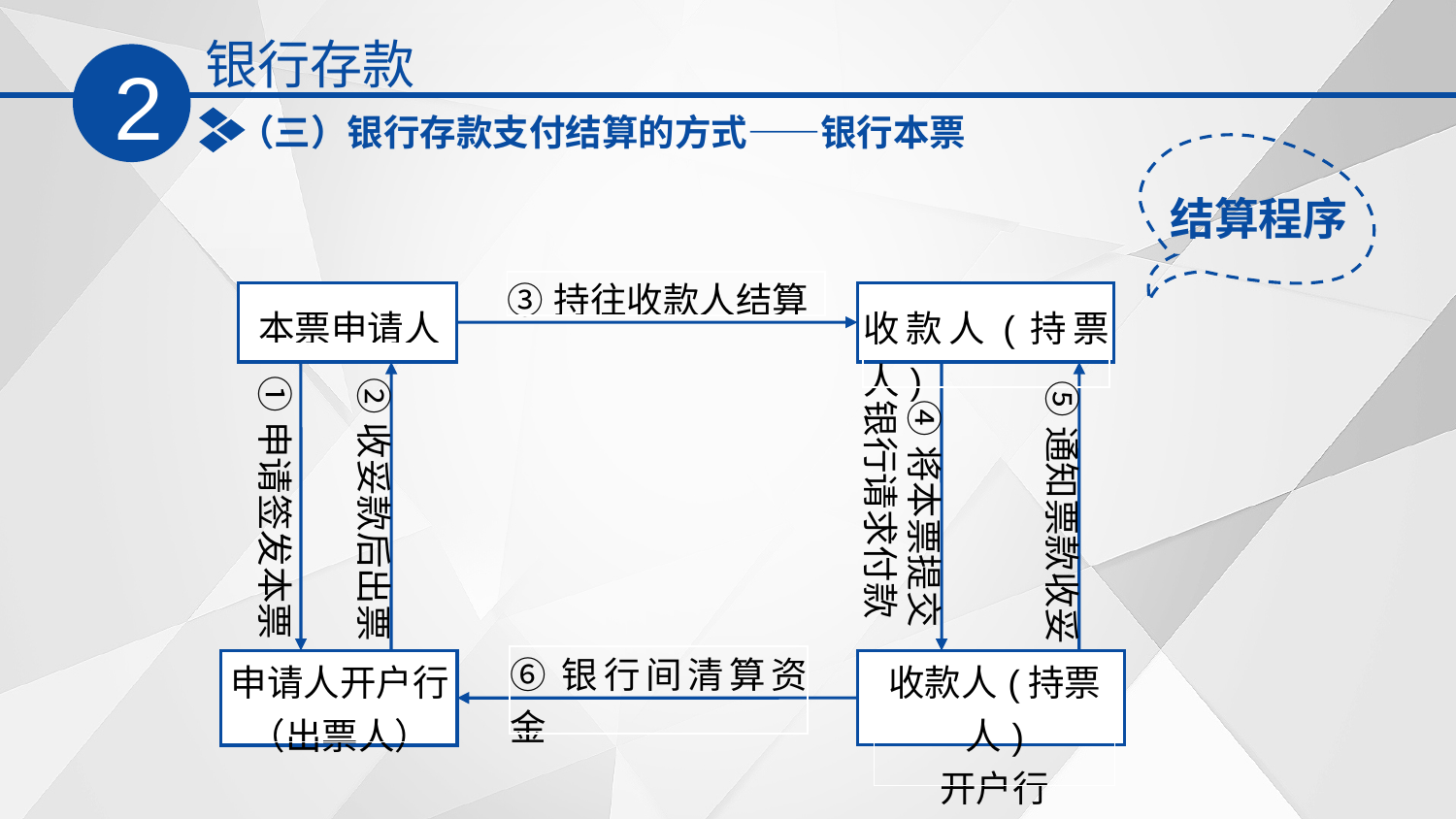

银行存款
2

（三）银行存款支付结算的方式——银行本票

结算程序
| ③持往收款人结算 |
| --- |

| 本票申请人 |
| --- |
| 收款人(持票人) |
| --- |
①申请签发本票
②收妥款后出票
⑤通知票款收妥
④将本票提交
银行请求付款
| ⑥银行间清算资金 |
| --- |
| 申请人开户行 （出票人） |
| --- |
| 收款人(持票人) 开户行 |
| --- |